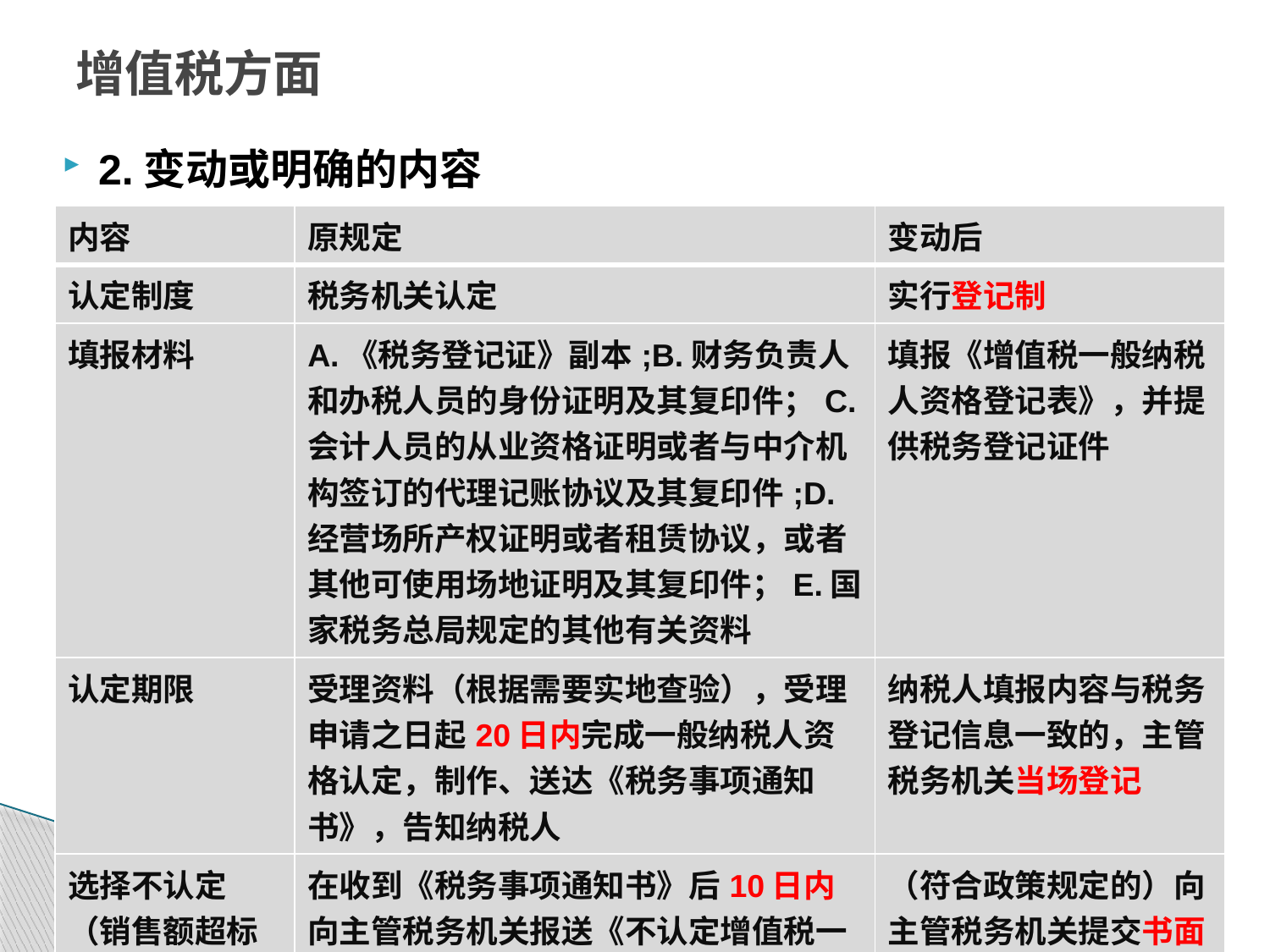

# 增值税方面
2.变动或明确的内容

| 内容 | 原规定 | 变动后 |
| --- | --- | --- |
| 认定制度 | 税务机关认定 | 实行登记制 |
| 填报材料 | A.《税务登记证》副本;B.财务负责人和办税人员的身份证明及其复印件；C.会计人员的从业资格证明或者与中介机构签订的代理记账协议及其复印件;D.经营场所产权证明或者租赁协议，或者其他可使用场地证明及其复印件；E.国家税务总局规定的其他有关资料 | 填报《增值税一般纳税人资格登记表》，并提供税务登记证件 |
| 认定期限 | 受理资料（根据需要实地查验），受理申请之日起20日内完成一般纳税人资格认定，制作、送达《税务事项通知书》，告知纳税人 | 纳税人填报内容与税务登记信息一致的，主管税务机关当场登记 |
| 选择不认定（销售额超标准） | 在收到《税务事项通知书》后10日内向主管税务机关报送《不认定增值税一般纳税人申请表》经认定机关批准后不办理一般纳税人资格认定 | （符合政策规定的）向主管税务机关提交书面说明 |